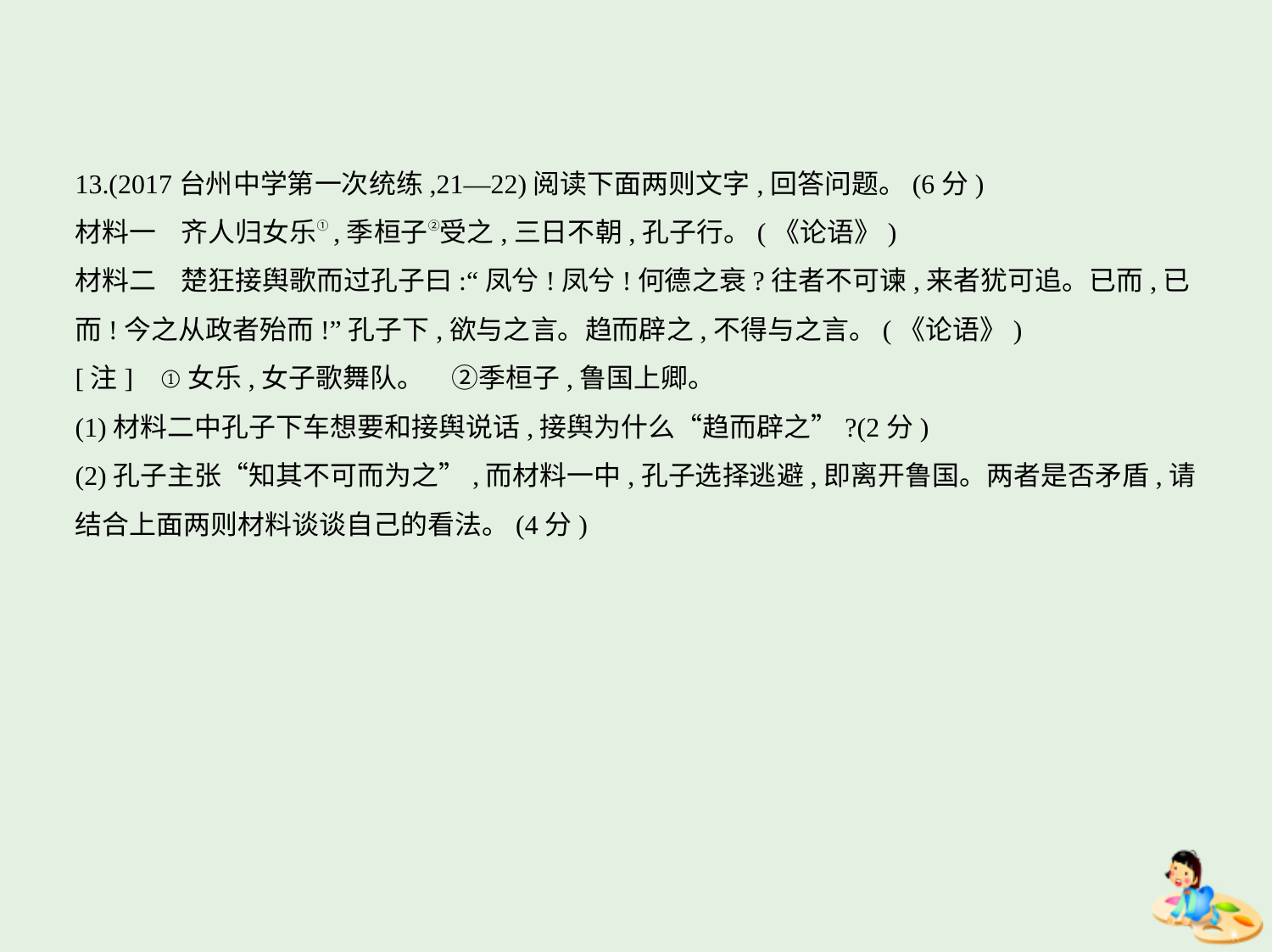

13.(2017台州中学第一次统练,21—22)阅读下面两则文字,回答问题。(6分)
材料一    齐人归女乐①,季桓子②受之,三日不朝,孔子行。(《论语》)
材料二    楚狂接舆歌而过孔子曰:“凤兮!凤兮!何德之衰?往者不可谏,来者犹可追。已而,已
而!今之从政者殆而!”孔子下,欲与之言。趋而辟之,不得与之言。(《论语》)
[注]    ①女乐,女子歌舞队。　②季桓子,鲁国上卿。
(1)材料二中孔子下车想要和接舆说话,接舆为什么“趋而辟之”?(2分)
(2)孔子主张“知其不可而为之”,而材料一中,孔子选择逃避,即离开鲁国。两者是否矛盾,请
结合上面两则材料谈谈自己的看法。(4分)